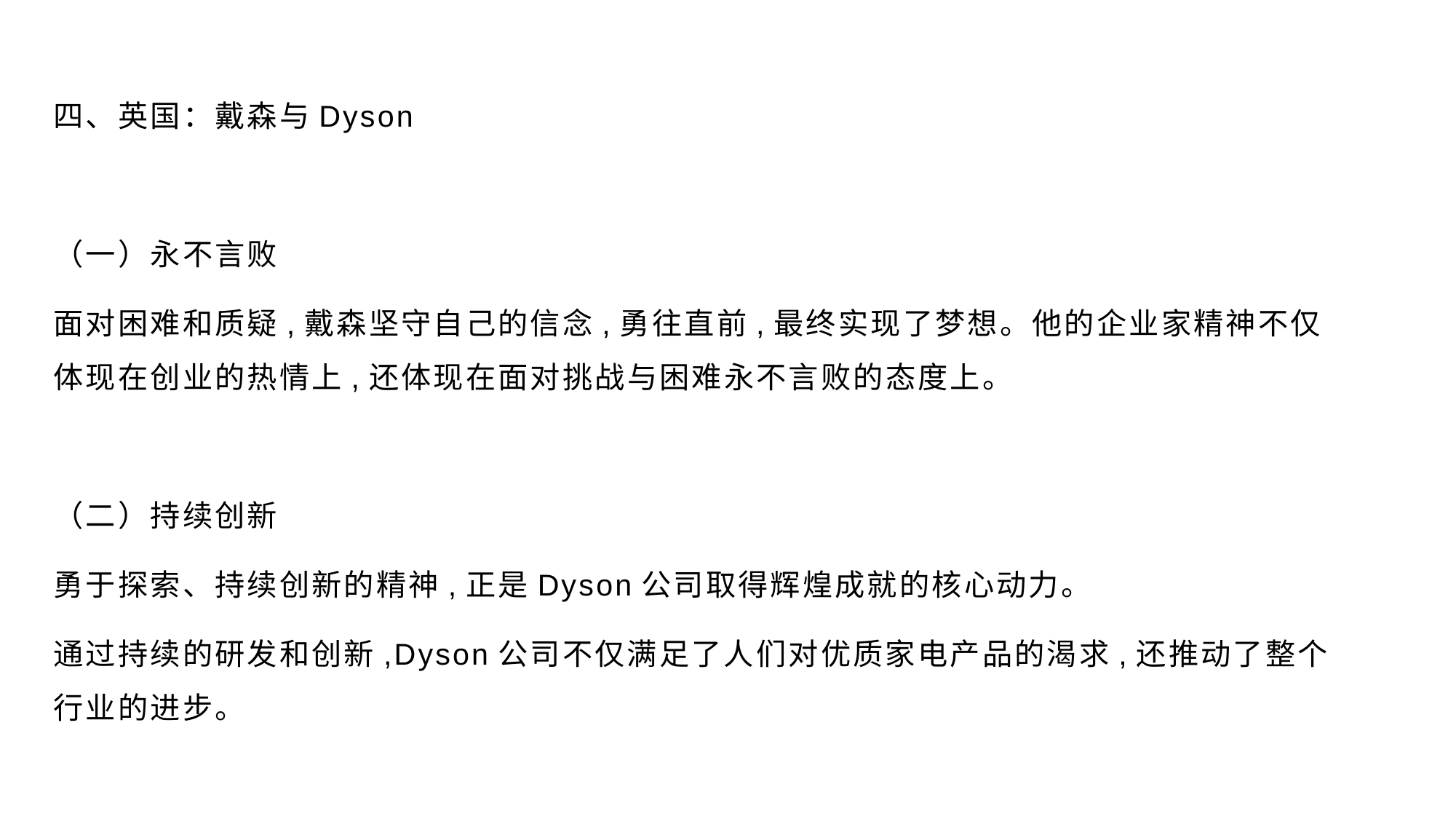

四、英国：戴森与Dyson

（一）永不言败
面对困难和质疑,戴森坚守自己的信念,勇往直前,最终实现了梦想。他的企业家精神不仅体现在创业的热情上,还体现在面对挑战与困难永不言败的态度上。

（二）持续创新
勇于探索、持续创新的精神,正是Dyson公司取得辉煌成就的核心动力。
通过持续的研发和创新,Dyson公司不仅满足了人们对优质家电产品的渴求,还推动了整个行业的进步。